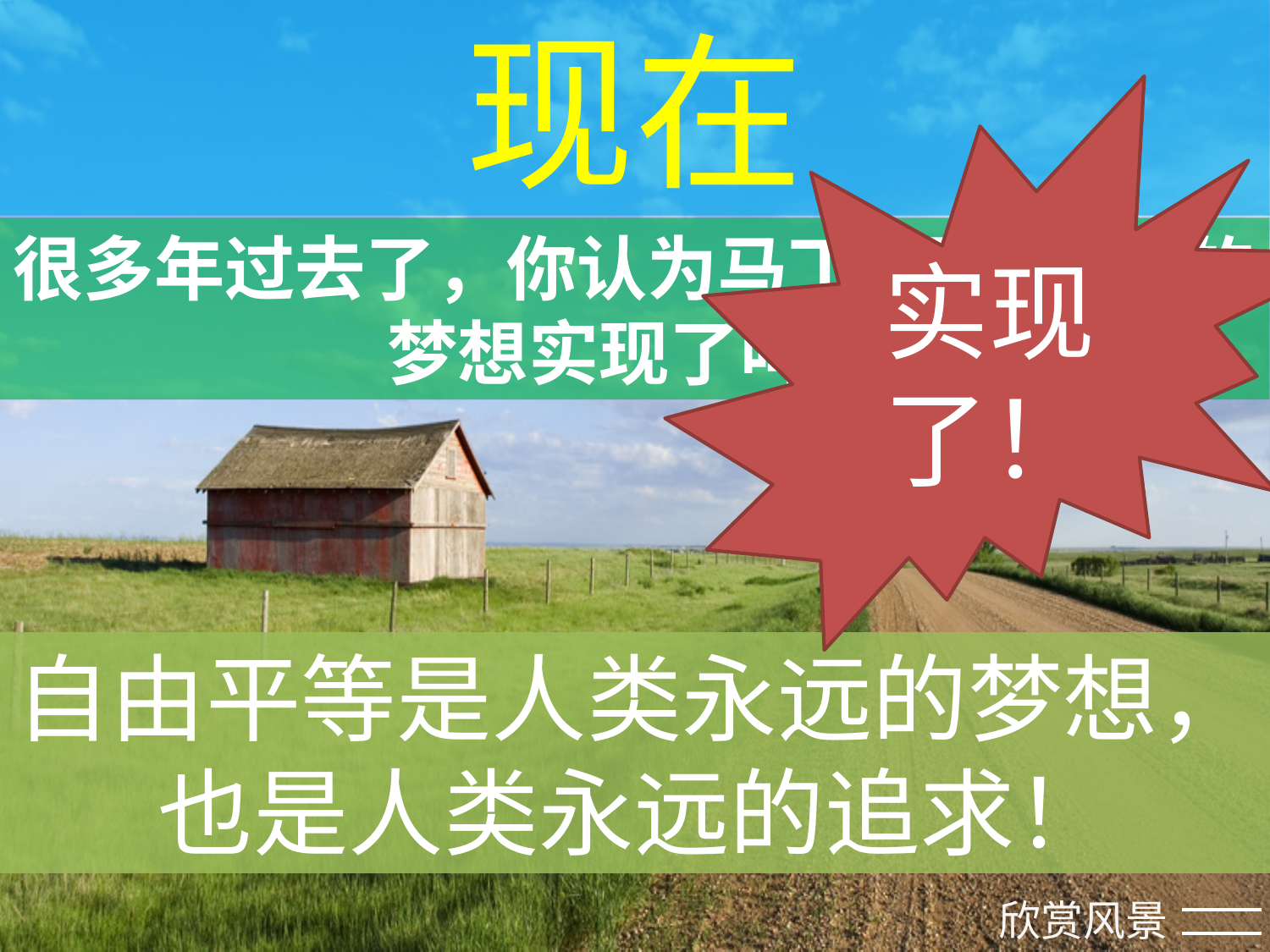

现在
实现了！
很多年过去了，你认为马丁·路德·金的梦想实现了吗？
自由平等是人类永远的梦想，也是人类永远的追求！
欣赏风景